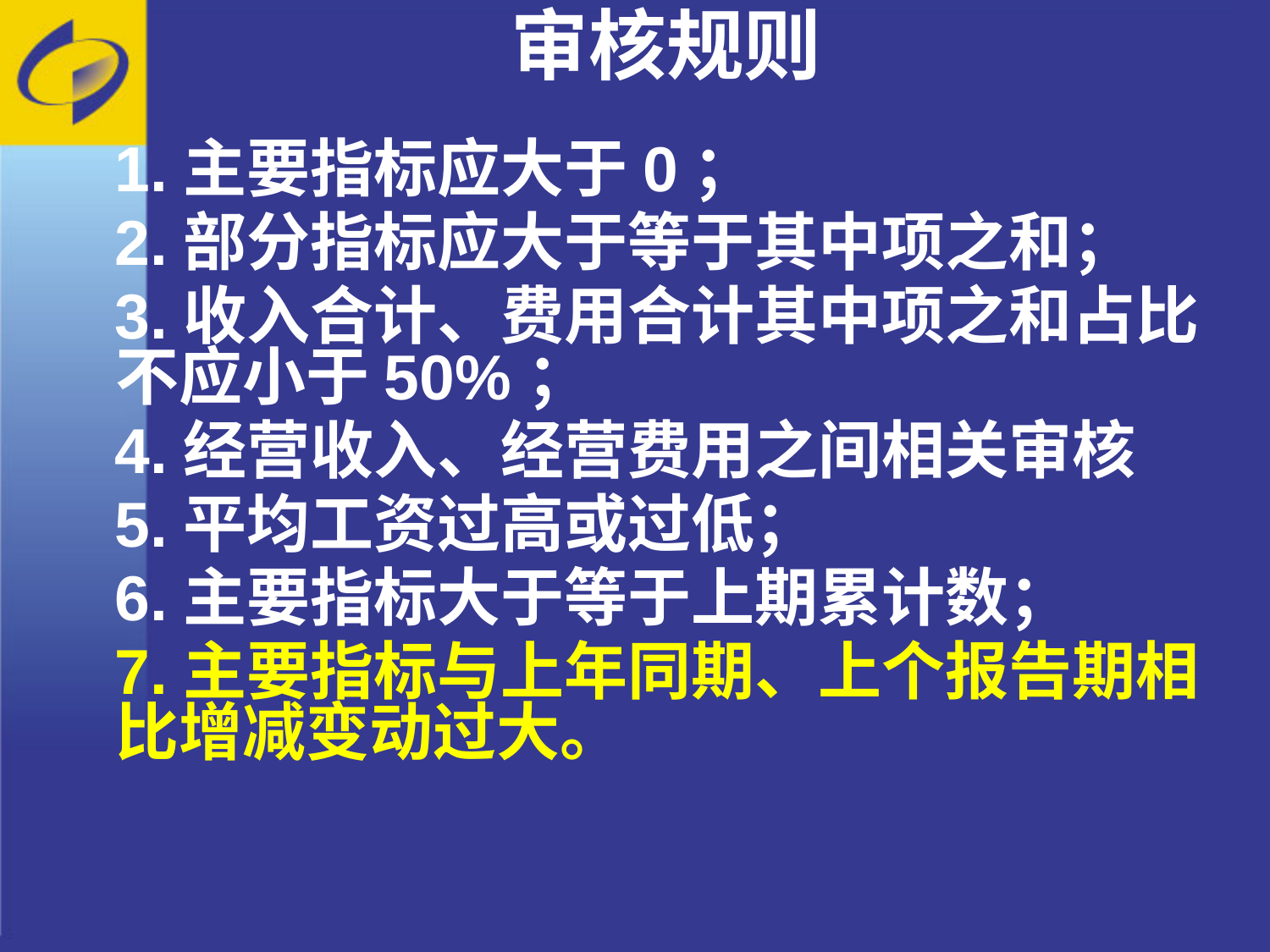

审核规则
  1.主要指标应大于0；
  2.部分指标应大于等于其中项之和；
  3.收入合计、费用合计其中项之和占比  不应小于50%；
  4.经营收入、经营费用之间相关审核
  5.平均工资过高或过低；
  6.主要指标大于等于上期累计数；
  7.主要指标与上年同期、上个报告期相比增减变动过大。